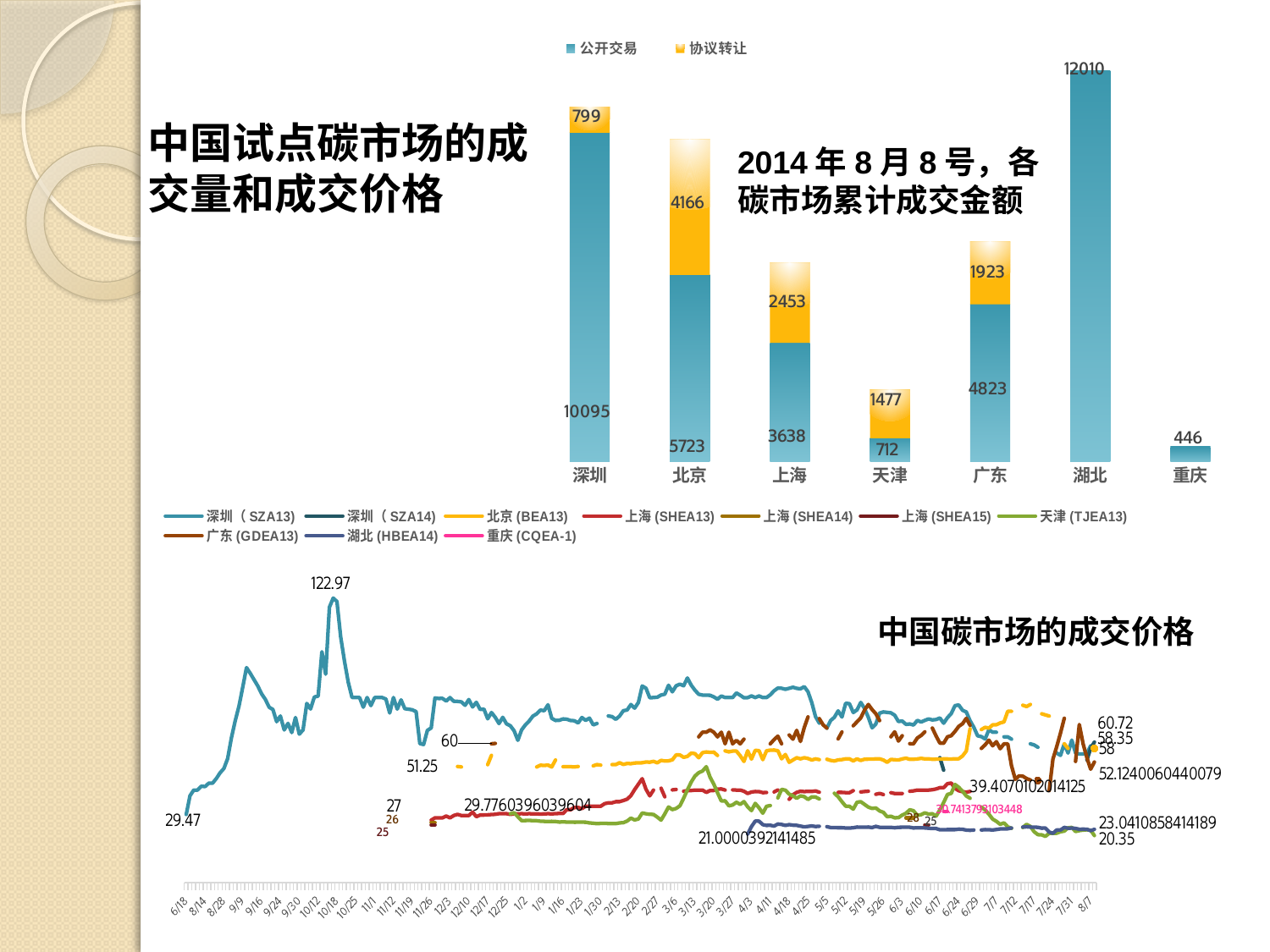

### Chart

| Category | 公开交易 | 协议转让 |
|---|---|---|
| 深圳 | 10094.944785000003 | 799.2749350000001 |
| 北京 | 5722.9033199999985 | 4166.020310000001 |
| 上海 | 3638.2313 | 2453.496 |
| 天津 | 711.78922 | 1477.3191 |
| 广东 | 4823.228444 | 1922.6639999999998 |
| 湖北 | 12009.783160000006 | None |
| 重庆 | 445.75 | None |
中国试点碳市场的成交量和成交价格
2014年8月8号，各碳市场累计成交金额

### Chart

| Category | 深圳（SZA13) | 深圳（SZA14) | 北京(BEA13) | 上海(SHEA13) | 上海(SHEA14) | 上海(SHEA15) | 天津(TJEA13) | 广东(GDEA13) | 湖北(HBEA14) | 重庆(CQEA-1) |
|---|---|---|---|---|---|---|---|---|---|---|
| 41443 | 29.47366426676771 | None | None | None | None | None | None | None | None | None |
| 41491 | 37.57142857142855 | None | None | None | None | None | None | None | None | None |
| 41494 | 40.0 | None | None | None | None | None | None | None | None | None |
| 41495 | 40.0 | None | None | None | None | None | None | None | None | None |
| 41498 | 41.666666666666636 | None | None | None | None | None | None | None | None | None |
| 41500 | 41.5 | None | None | None | None | None | None | None | None | None |
| 41501 | 43.0 | None | None | None | None | None | None | None | None | None |
| 41506 | 43.0 | None | None | None | None | None | None | None | None | None |
| 41508 | 45.0 | None | None | None | None | None | None | None | None | None |
| 41509 | 47.5 | None | None | None | None | None | None | None | None | None |
| 41514 | 49.333333333333336 | None | None | None | None | None | None | None | None | None |
| 41515 | 53.6 | None | None | None | None | None | None | None | None | None |
| 41519 | 62.625000000000014 | None | None | None | None | None | None | None | None | None |
| 41521 | 70.0 | None | None | None | None | None | None | None | None | None |
| 41523 | 76.3333333333333 | None | None | None | None | None | None | None | None | None |
| 41526 | 84.5 | None | None | None | None | None | None | None | None | None |
| 41527 | 92.95 | None | None | None | None | None | None | None | None | None |
| 41528 | 90.43478260869566 | None | None | None | None | None | None | None | None | None |
| 41529 | 87.72527472527473 | None | None | None | None | None | None | None | None | None |
| 41530 | 85.0 | None | None | None | None | None | None | None | None | None |
| 41533 | 81.61111111111111 | None | None | None | None | None | None | None | None | None |
| 41534 | 79.20351882754115 | None | None | None | None | None | None | None | None | None |
| 41535 | 75.82666666666667 | None | None | None | None | None | None | None | None | None |
| 41539 | 74.85714285714283 | None | None | None | None | None | None | None | None | None |
| 41540 | 69.55434782608688 | None | None | None | None | None | None | None | None | None |
| 41541 | 72.0 | None | None | None | None | None | None | None | None | None |
| 41542 | 66.0 | None | None | None | None | None | None | None | None | None |
| 41543 | 68.82539682539677 | None | None | None | None | None | None | None | None | None |
| 41544 | 64.84784053156146 | None | None | None | None | None | None | None | None | None |
| 41546 | 71.35880597014925 | None | None | None | None | None | None | None | None | None |
| 41547 | 64.16 | None | None | None | None | None | None | None | None | None |
| 41555 | 66.00456543456544 | None | None | None | None | None | None | None | None | None |
| 41556 | 77.465 | None | None | None | None | None | None | None | None | None |
| 41557 | 75.06847682119205 | None | None | None | None | None | None | None | None | None |
| 41558 | 80.24774774774777 | None | None | None | None | None | None | None | None | None |
| 41559 | 80.6084905660377 | None | None | None | None | None | None | None | None | None |
| 41561 | 99.8 | None | None | None | None | None | None | None | None | None |
| 41562 | 90.09204275534441 | None | None | None | None | None | None | None | None | None |
| 41563 | 119.0 | None | None | None | None | None | None | None | None | None |
| 41564 | 122.96666666666668 | None | None | None | None | None | None | None | None | None |
| 41565 | 121.47928571428571 | None | None | None | None | None | None | None | None | None |
| 41568 | 106.165 | None | None | None | None | None | None | None | None | None |
| 41569 | 95.66999999999999 | None | None | None | None | None | None | None | None | None |
| 41570 | 86.5 | None | None | None | None | None | None | None | None | None |
| 41571 | 80.0 | None | None | None | None | None | None | None | None | None |
| 41572 | 80.0 | None | None | None | None | None | None | None | None | None |
| 41575 | 80.0 | None | None | None | None | None | None | None | None | None |
| 41576 | 75.83888149134488 | None | None | None | None | None | None | None | None | None |
| 41577 | 80.0 | None | None | None | None | None | None | None | None | None |
| 41578 | 76.53233830845765 | None | None | None | None | None | None | None | None | None |
| 41579 | 80.0 | None | None | None | None | None | None | None | None | None |
| 41583 | 80.0 | None | None | None | None | None | None | None | None | None |
| 41585 | 80.0 | None | None | None | None | None | None | None | None | None |
| 41586 | 79.3333333333333 | None | None | None | None | None | None | None | None | None |
| 41589 | 73.3333333333333 | None | None | None | None | None | None | None | None | None |
| 41590 | 80.0 | None | None | None | None | None | None | None | None | None |
| 41591 | 75.0 | None | None | None | None | None | None | None | None | None |
| 41592 | 79.0 | None | None | None | None | None | None | None | None | None |
| 41593 | 75.2 | None | None | None | None | None | None | None | None | None |
| 41596 | 74.98235294117647 | None | None | None | None | None | None | None | None | None |
| 41597 | 74.69 | None | None | None | None | None | None | None | None | None |
| 41598 | 73.91000000000003 | None | None | None | None | None | None | None | None | None |
| 41599 | 60.07 | None | None | None | None | None | None | None | None | None |
| 41600 | 59.69000000000001 | None | None | None | None | None | None | None | None | None |
| 41603 | 65.8 | None | None | None | None | None | None | None | None | None |
| 41604 | 66.83 | None | None | 27.0 | 26.0 | 25.0 | None | None | None | None |
| 41605 | 79.81 | None | None | 28.0 | 26.0 | 25.0 | None | None | None | None |
| 41606 | 79.59 | None | 51.25 | 28.0 | None | None | None | None | None | None |
| 41607 | 79.63 | None | None | 28.0 | None | None | None | None | None | None |
| 41610 | 78.49 | None | 55.1 | 28.8 | None | None | None | None | None | None |
| 41611 | 79.99 | None | None | 28.0 | None | None | None | None | None | None |
| 41612 | 78.38 | None | None | 29.0 | None | None | None | None | None | None |
| 41613 | 78.34 | None | 50.2 | 29.5 | None | None | None | None | None | None |
| 41614 | 78.14 | None | 50.0 | 29.0 | None | None | None | None | None | None |
| 41617 | 76.66 | None | None | 29.0 | None | None | None | None | None | None |
| 41618 | 79.14 | None | None | 29.0 | None | None | None | None | None | None |
| 41619 | 75.94000000000003 | None | 50.5 | 30.479999999999993 | None | None | None | None | None | None |
| 41620 | 77.94000000000003 | None | None | 28.5 | None | None | None | None | None | None |
| 41621 | 74.86999999999999 | None | None | 29.22 | None | None | None | None | None | None |
| 41624 | 75.0 | None | None | 29.233333333333317 | None | None | None | None | None | None |
| 41625 | 70.81 | None | 51.0 | 29.3 | None | None | None | None | None | None |
| 41627 | 73.52 | None | 55.0 | 29.450450450450457 | None | None | None | 60.0 | None | None |
| 41628 | 71.44000000000003 | None | None | 29.53684210526315 | None | None | None | 60.17 | None | None |
| 41631 | 68.75 | None | None | 29.8 | None | None | None | None | None | None |
| 41632 | 71.43 | None | 50.0 | 29.8 | None | None | None | None | None | None |
| 41633 | 68.63 | None | None | 29.8 | None | None | None | None | None | None |
| 41634 | 67.79 | None | None | 29.5 | None | None | 29.776039603960378 | None | None | None |
| 41635 | 65.63 | None | None | 29.7 | None | None | 30.225172413793093 | None | None | None |
| 41638 | 61.5 | None | None | 29.7 | None | None | 28.495847176079725 | None | None | None |
| 41639 | 66.0 | None | None | 29.8 | None | None | 26.781161825726134 | None | None | None |
| 41641 | 68.16 | None | 51.5 | 29.7 | None | None | 26.84661971830985 | None | None | None |
| 41642 | 69.83 | None | None | 29.8 | None | None | 26.87153374233128 | None | None | None |
| 41645 | 71.96 | None | None | 29.7 | None | None | 26.831470588235288 | None | None | None |
| 41646 | 72.97 | None | 50.0 | 29.713333333333317 | None | None | 26.765999999999984 | None | None | None |
| 41647 | 74.59 | None | 50.75 | 29.663636363636357 | None | None | 26.543486238532097 | None | None | None |
| 41648 | 74.31 | None | 50.65 | 29.7 | None | None | 26.482499999999987 | None | None | None |
| 41649 | 76.88 | None | 50.8 | 29.8 | None | None | 26.456717557251903 | None | None | None |
| 41652 | 71.01 | None | 50.0 | 29.72 | None | None | 26.481205673758858 | None | None | None |
| 41653 | 70.07 | None | 53.0 | 29.835714285714282 | None | None | 26.408315789473686 | None | None | None |
| 41654 | 70.16 | None | None | 29.9 | None | None | 26.18884955752212 | None | None | None |
| 41655 | 70.74 | None | 50.1 | 29.9 | None | None | 26.25742857142857 | None | None | None |
| 41656 | 70.61 | None | 50.1 | 31.6 | None | None | 26.175744680851057 | None | None | None |
| 41659 | 70.06 | None | 50.1 | 31.5 | None | None | 26.17648148148149 | None | None | None |
| 41660 | 69.97 | None | 50.0 | 32.5 | None | None | 26.113861386138627 | None | None | None |
| 41661 | 69.0 | None | 50.2 | 32.5 | None | None | 26.12677777777777 | None | None | None |
| 41662 | 71.36 | None | None | 32.0 | None | None | 26.142916666666668 | None | None | None |
| 41663 | 70.11 | None | None | 33.0 | None | None | 26.11490909090909 | None | None | None |
| 41666 | 71.09 | None | None | 33.0 | None | None | 25.821460674157294 | None | None | None |
| 41667 | 68.17999999999998 | None | 50.5 | 33.0 | None | None | 25.674819277108433 | None | None | None |
| 41668 | 68.79 | None | 51.0 | 33.0 | None | None | 25.47949367088607 | None | None | None |
| 41669 | None | None | 50.8 | 33.0 | None | None | 25.586363636363625 | None | None | None |
| 41677 | None | None | None | 34.1 | None | None | 25.625 | None | None | None |
| 41680 | 72.02 | None | None | 34.5 | None | None | 25.54659090909091 | None | None | None |
| 41681 | 71.74 | None | 51.0 | 34.5 | None | None | 25.5365 | None | None | None |
| 41682 | 70.58 | None | 51.0 | 35.0 | None | None | 25.509433962264144 | None | None | None |
| 41683 | 72.0 | None | 51.8 | 34.99271844660197 | None | None | 25.821428571428573 | None | None | None |
| 41684 | 74.3 | None | 51.1 | 35.5 | None | None | 25.923267326732674 | None | None | None |
| 41687 | 74.63 | None | 51.5 | 36.07142857142855 | None | None | 26.641406249999992 | None | None | None |
| 41688 | 76.98 | None | 51.4 | 37.6 | None | None | 27.87 | None | None | None |
| 41689 | 75.43 | None | 51.7 | 40.223830734966604 | None | None | 27.110000000000007 | None | None | None |
| 41690 | 77.84 | None | 51.75 | 42.54166666666662 | None | None | 27.49 | None | None | None |
| 41691 | 85.0 | None | 51.81 | 44.91260973663207 | None | None | 30.08 | None | None | None |
| 41694 | 84.02 | None | 52.14 | 40.333333333333336 | None | None | 29.759999999999994 | None | None | None |
| 41695 | 79.9 | None | 52.04 | 37.51552795031054 | None | None | 29.53 | None | None | None |
| 41696 | 80.0 | None | 52.41 | 40.0 | None | None | 29.49 | None | None | None |
| 41697 | 80.14 | None | 51.78 | None | None | None | 28.32 | None | None | None |
| 41698 | 81.09 | None | 52.82 | 40.800000000000004 | None | None | 27.02 | None | None | None |
| 41701 | 81.46 | None | 52.56 | 37.0952380952381 | None | None | 29.72 | None | None | None |
| 41702 | 85.3 | None | 52.63 | None | None | None | 32.69000000000001 | None | None | None |
| 41703 | 82.5 | None | 53.07 | 40.085714285714275 | None | None | 31.55 | None | None | None |
| 41704 | 85.09 | None | 55.2 | 40.25 | None | None | 32.07 | None | None | None |
| 41705 | 85.77 | None | 55.18 | None | None | None | 33.2 | None | None | None |
| 41708 | 85.1 | None | 54.16000000000001 | 39.5 | None | None | 36.47 | None | None | None |
| 41709 | 88.45 | None | 54.56 | 39.737541528239205 | None | None | 40.09 | 60.0 | None | None |
| 41710 | 85.36 | None | 55.96 | 39.800000000000004 | None | None | 43.45 | None | None | None |
| 41711 | 83.19 | None | 55.76000000000001 | 40.0 | None | None | 46.07 | None | None | None |
| 41712 | 81.42 | None | 54.0 | 40.0 | None | None | 47.52 | 63.0 | None | None |
| 41715 | 81.06 | None | 56.17 | 40.0 | None | None | 48.22000000000001 | 65.0 | None | None |
| 41716 | 81.0 | None | 56.48 | 39.0 | None | None | 50.11 | 65.0 | None | None |
| 41717 | 80.97 | None | 56.31 | 39.800000000000004 | None | None | 45.59 | 66.0 | None | None |
| 41718 | 80.28 | None | 56.39 | 39.82222222222222 | None | None | 42.56 | 65.0 | None | None |
| 41719 | 79.29 | None | 54.97 | 40.413333333333334 | None | None | 38.84 | 63.0 | None | None |
| 41722 | 80.64999999999999 | None | None | 40.5 | None | None | 35.31 | 65.0 | None | None |
| 41723 | 80.0 | None | 56.95 | 40.0 | None | None | 35.36 | 60.0 | None | None |
| 41724 | 80.0 | None | 56.51 | None | None | None | 33.2 | 65.0 | None | None |
| 41725 | 80.0 | None | 56.85 | 40.07692307692308 | None | None | 33.57 | 60.0 | None | None |
| 41726 | 82.0 | None | 56.86 | 40.0 | None | None | 34.76000000000001 | 61.5 | None | None |
| 41729 | 81.0 | None | 54.85 | 40.0 | None | None | 33.82 | 60.0 | None | None |
| 41730 | 79.9 | None | 52.38 | 39.5 | None | None | 35.01 | 62.0 | None | None |
| 41731 | 79.97 | None | 57.0 | 38.5 | None | None | 32.76000000000001 | None | 21.00003921414846 | None |
| 41732 | 80.69 | None | 53.39 | 39.16176470588234 | None | None | 31.14 | None | 24.2 | None |
| 41733 | 80.0 | None | 57.18 | 39.375 | None | None | 34.25 | None | 26.60967135224003 | None |
| 41737 | 80.68770764119601 | None | 57.02 | 39.333333333333336 | None | None | 32.33 | 60.8 | 26.557912490964426 | None |
| 41738 | 80.0 | None | 53.15 | 38.9 | None | None | 30.0 | None | 25.065387812528225 | None |
| 41739 | 80.0 | None | 57.0 | 38.955555555555556 | None | None | 33.0 | None | 24.737922247882988 | None |
| 41740 | 81.19291338582677 | None | 57.26000000000001 | None | None | None | 33.300000000000004 | 60.0 | 24.798219513705217 | None |
| 41743 | 82.91000000000003 | None | 57.29000000000001 | 39.2 | None | None | None | 61.8 | 24.460112215179013 | None |
| 41744 | 84.11999999999999 | None | 57.0 | 40.050000000000004 | None | None | 36.63 | 63.3 | 25.32860704392559 | None |
| 41745 | 84.0 | None | 53.51 | None | None | None | 40.29000000000001 | 60.0 | 25.152197940909627 | None |
| 41746 | 83.56 | None | 55.38 | None | None | None | 39.95 | None | 24.729083911862354 | None |
| 41747 | 84.0 | None | 52.0 | 36.0 | None | None | 38.25 | 63.8 | 25.07294839059114 | None |
| 41750 | 84.46599749058969 | None | 53.0 | 38.0 | None | None | 37.51 | 62.0 | 24.846889609674545 | None |
| 41751 | 83.9857142857143 | None | 54.0 | 39.0 | None | None | 36.45 | 65.8 | 24.76035082293921 | None |
| 41752 | 83.76928895612708 | None | 53.5 | 39.5 | None | None | 37.5 | 61.0 | 24.433467259646033 | None |
| 41753 | 84.72108695652169 | None | 54.0 | 39.32258064516129 | None | None | 37.17 | 67.0 | 24.107583326542258 | None |
| 41754 | 82.50338409475461 | None | 53.64 | 39.45161290322581 | None | None | 35.95 | 71.6 | 24.291403559490476 | None |
| 41757 | 77.78 | None | 53.0 | 39.4 | None | None | 37.06 | None | 24.493906585072434 | None |
| 41758 | 71.69 | None | 53.48 | 39.62295081967215 | None | None | 37.0 | None | 24.253008223005367 | None |
| 41759 | 68.93 | None | 53.15 | 39.06666666666664 | None | None | 36.15 | 70.88 | 24.355407410953656 | None |
| 41763 | None | None | None | None | None | None | None | 68.2 | None | None |
| 41764 | 66.76 | None | 53.32 | None | None | None | 35.13 | 66.80000000000001 | 24.193474492810726 | None |
| 41765 | 70.04 | None | 52.83 | 38.800000000000004 | None | None | None | None | 23.829690309220126 | None |
| 41766 | 71.44000000000003 | None | 52.56 | None | None | None | 38.64 | None | 23.771137797632754 | None |
| 41767 | 74.24 | None | 53.03 | 39.0 | None | None | 37.1 | 62.1 | 23.730164017325148 | None |
| 41768 | 71.56 | None | 53.17 | 39.0 | None | None | 34.980000000000004 | 65.11999999999999 | 23.731519564654054 | None |
| 41771 | 77.57 | None | 53.5 | 38.9 | None | None | 33.03 | None | 23.615268877124546 | None |
| 41772 | 77.34 | None | 53.5 | 38.86 | None | None | 33.01 | None | 23.597375710328684 | None |
| 41773 | 73.54 | None | 52.6 | 39.752249464413204 | None | None | 31.77 | 67.78571428571429 | 23.718946530449774 | None |
| 41774 | 74.66999999999999 | None | 53.5 | None | None | None | 34.73000000000001 | 69.5 | 24.011531771426117 | None |
| 41775 | 77.89 | None | 52.79000000000001 | 39.2 | None | None | 34.980000000000004 | 71.2 | 23.95997999571336 | None |
| 41778 | 75.27 | None | 53.34 | 39.38 | None | None | 33.81 | 74.6 | 23.945472275669037 | None |
| 41779 | 71.43 | None | 53.36 | 39.5 | None | None | 32.64 | 77.0 | 24.030165756522706 | None |
| 41780 | 66.9 | None | 53.36 | None | None | None | 32.07 | 74.8 | 23.814650646121226 | None |
| 41781 | 68.57 | None | 53.5 | 38.17651471691453 | None | None | 32.27 | 73.0 | 24.313287604617233 | None |
| 41782 | 73.24 | None | 53.5 | 38.54545454545455 | None | None | 31.0 | 70.02 | 23.904904836619142 | None |
| 41785 | 73.78 | None | 52.99 | 38.083333333333336 | None | None | 30.39 | None | 23.89417852766519 | None |
| 41786 | 73.6 | None | 52.0 | None | None | None | 28.479999999999993 | None | 23.8868474014443 | None |
| 41787 | 73.4 | None | 53.26000000000001 | 38.88 | None | None | 28.69 | 63.02 | 23.888059318372427 | None |
| 41788 | 72.36999999999999 | None | 53.1 | 38.5 | None | None | 28.01 | 65.17999999999998 | 23.71319833620777 | None |
| 41789 | 69.61999999999999 | None | 53.0 | 38.51422102731001 | None | None | 28.07 | 61.18 | 23.90984633514022 | None |
| 41793 | 69.83 | None | 53.47 | 38.5 | None | None | 29.21 | 63.5 | 23.931821547955774 | None |
| 41794 | 68.39 | None | 53.8 | None | 28.0 | None | 30.01 | None | 23.976193594800424 | None |
| 41795 | 68.56 | None | 53.3 | 39.5 | 28.0 | None | 31.49 | 60.02606900325861 | 23.940988885646828 | None |
| 41796 | 68.11 | None | 53.32 | 39.64516570802522 | 28.0 | None | 31.09 | 60.00066105969532 | 23.624106069357985 | None |
| 41799 | 70.09 | None | 53.45 | 40.0 | None | None | 29.05 | 62.5 | 23.725146356705405 | None |
| 41800 | 69.4 | None | 53.7 | 40.0 | None | None | 29.37 | 63.6 | 23.683479351148026 | None |
| 41801 | 70.11 | 60.0 | 53.47 | 40.0 | None | 25.0 | 30.18 | 65.16 | 23.64416023388444 | None |
| 41802 | 70.75 | None | 53.5 | 40.00100502512563 | None | 25.0 | 29.610000000000007 | None | 23.52252636818278 | None |
| 41803 | 70.31 | None | 53.33 | 40.14516598718697 | None | None | 29.779999999999994 | 66.8 | 23.393908330387653 | None |
| 41806 | 70.48 | None | 53.36 | 40.50444609114486 | None | None | 28.779999999999994 | 63.31866666666663 | 23.388147570429176 | None |
| 41807 | 71.16 | 54.0 | 53.36 | 41.02985074626866 | None | None | 31.479999999999993 | 60.28484848484847 | 22.8566834825061 | None |
| 41808 | 68.89 | 48.6 | 53.5 | 41.02855312227902 | None | None | 34.63 | 60.222288557213915 | 22.89006225698945 | 30.74137931034483 |
| 41809 | 71.29 | None | 53.46 | 42.76108012914588 | None | None | 38.09 | 63.0 | 22.91631859631981 | 30.74137931034483 |
| 41810 | 73.07 | None | 53.4 | 43.0329047494096 | None | None | 38.58 | 63.510000000000005 | 22.92382088451391 | None |
| 41813 | 76.49967219688236 | None | 53.515420583507854 | 40.716739228632655 | None | None | 42.41 | 65.35 | 22.909719276118388 | None |
| 41814 | 76.79 | None | 53.53876595057341 | 39.72240085744909 | None | None | 41.21272727272727 | 67.52000000000001 | 23.10619816837103 | None |
| 41815 | 74.53 | None | 54.721622216354206 | 39.315314415134544 | None | None | 39.51833333333333 | 68.66 | 23.050169679708432 | None |
| 41816 | 73.76612733859132 | None | 56.86810096058823 | 39.10024773620364 | None | None | 37.4609756097561 | 71.0 | 22.725798248770523 | None |
| 41817 | 69.98 | None | 66.47913197615077 | 39.40701020141249 | None | None | 36.46 | 68.0 | 22.62292278496026 | None |
| 41818 | 67.13826896154161 | None | None | None | None | None | None | None | 22.73820123610977 | None |
| 41819 | 63.44 | None | None | None | None | None | None | None | None | None |
| 41821 | 63.11 | None | 66.14999999999999 | None | None | None | 32.67 | 58.00383645533139 | 22.77667754933968 | None |
| 41822 | 62.08 | None | 67.11999999999999 | None | None | None | 31.41 | 59.53544272749571 | 22.90883432873082 | None |
| 41823 | 66.06 | None | 66.77 | None | None | None | 29.59 | 61.575 | 22.877162392838184 | None |
| 41824 | 65.0 | None | 68.17999999999998 | None | None | None | 27.479999999999993 | 59.132659574468086 | 22.759735654272433 | None |
| 41827 | 64.97 | None | 68.23 | None | None | None | 26.51 | 60.91 | 22.952799155876292 | None |
| 41828 | None | None | 68.99 | None | None | None | 25.2 | 57.88117976366115 | 23.219784049209323 | None |
| 41829 | 63.0 | None | 69.45 | None | None | None | 25.830000000000005 | 59.99883281198937 | 23.246012944577085 | None |
| 41830 | 63.0 | None | 74.07 | None | None | None | 24.130000000000006 | 59.960164897221595 | 23.281749518617943 | None |
| 41831 | 62.01 | None | 74.04 | None | None | None | 23.46068548387096 | 50.51178538497003 | 23.6350319974694 | None |
| 41832 | None | None | None | None | None | None | None | 44.630644284657805 | None | None |
| 41833 | None | None | None | None | None | None | None | 46.11959066609435 | None | None |
| 41834 | 60.73000000000001 | None | 76.71 | None | None | None | 23.84 | 46.0 | 24.01075238479108 | None |
| 41835 | None | None | 76.11 | None | None | None | 25.19 | 44.99114506020122 | 24.138305411764705 | None |
| 41836 | 60.0 | None | 77.0 | None | None | None | 24.3 | 44.353780313837355 | 24.014091659532838 | None |
| 41837 | 59.5 | None | None | None | None | None | 22.02 | None | 23.95474117235753 | None |
| 41838 | 58.5 | None | None | None | None | None | 20.74 | 44.14374009508715 | 23.90418193031144 | None |
| 41841 | None | None | 73.0 | None | None | None | 20.67 | None | 23.543550089109832 | None |
| 41842 | None | None | 72.5 | None | None | None | 20.0 | None | 23.618367878942014 | None |
| 41843 | 57.62000000000001 | None | 72.0 | None | None | None | 21.318181818181817 | 39.75893821235754 | 21.867698728893956 | None |
| 41844 | None | None | None | None | None | None | 21.37391304347826 | 53.41 | 21.311997602477447 | None |
| 41845 | 56.0 | None | 74.9 | None | None | None | 21.37391304347826 | 58.75 | 22.776001248959194 | None |
| 41848 | 55.0 | None | None | None | None | None | 22.02 | 64.63 | 22.73674175610102 | None |
| 41849 | 60.0 | None | 60.0 | None | None | None | 22.27 | 71.01869041645759 | 23.87298105946273 | None |
| 41850 | 56.0 | None | 58.0 | None | None | None | 23.69 | None | 23.503794564865732 | None |
| 41851 | 61.59 | None | None | None | None | None | 23.88 | None | 23.598089304257527 | None |
| 41852 | 56.02 | None | None | None | None | None | 22.09 | 52.39113074204947 | 23.430246274925917 | None |
| 41855 | 55.58 | None | None | None | None | None | 22.49 | 68.32398517472639 | 23.077468167012157 | None |
| 41856 | 55.61 | None | None | None | None | None | 22.72 | 60.0 | 23.107683627625118 | None |
| 41857 | 55.91 | 53.0 | 58.1 | None | None | None | 22.86 | 54.0 | 23.064928558766177 | None |
| 41858 | 59.1 | 57.98 | None | None | None | None | 22.610000000000007 | 49.0208484408992 | 22.4739308960399 | None |
| 41859 | 58.35 | 60.72000000000001 | 58.0 | None | None | None | 20.35 | 52.12400604400794 | 23.041085841418948 | None |
中国碳市场的成交价格